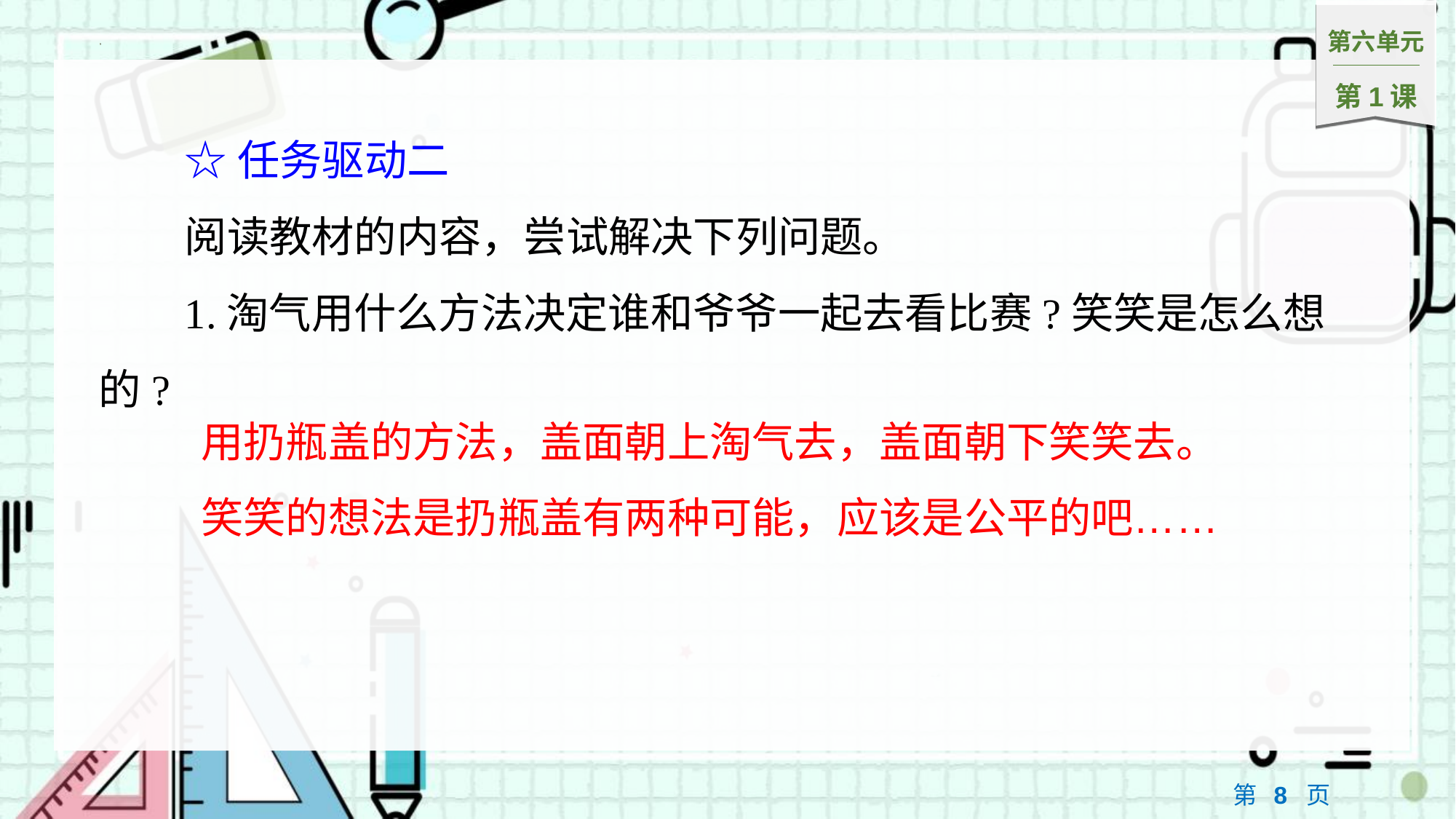

☆任务驱动二
阅读教材的内容，尝试解决下列问题。
1.淘气用什么方法决定谁和爷爷一起去看比赛?笑笑是怎么想的?

用扔瓶盖的方法，盖面朝上淘气去，盖面朝下笑笑去。
笑笑的想法是扔瓶盖有两种可能，应该是公平的吧……